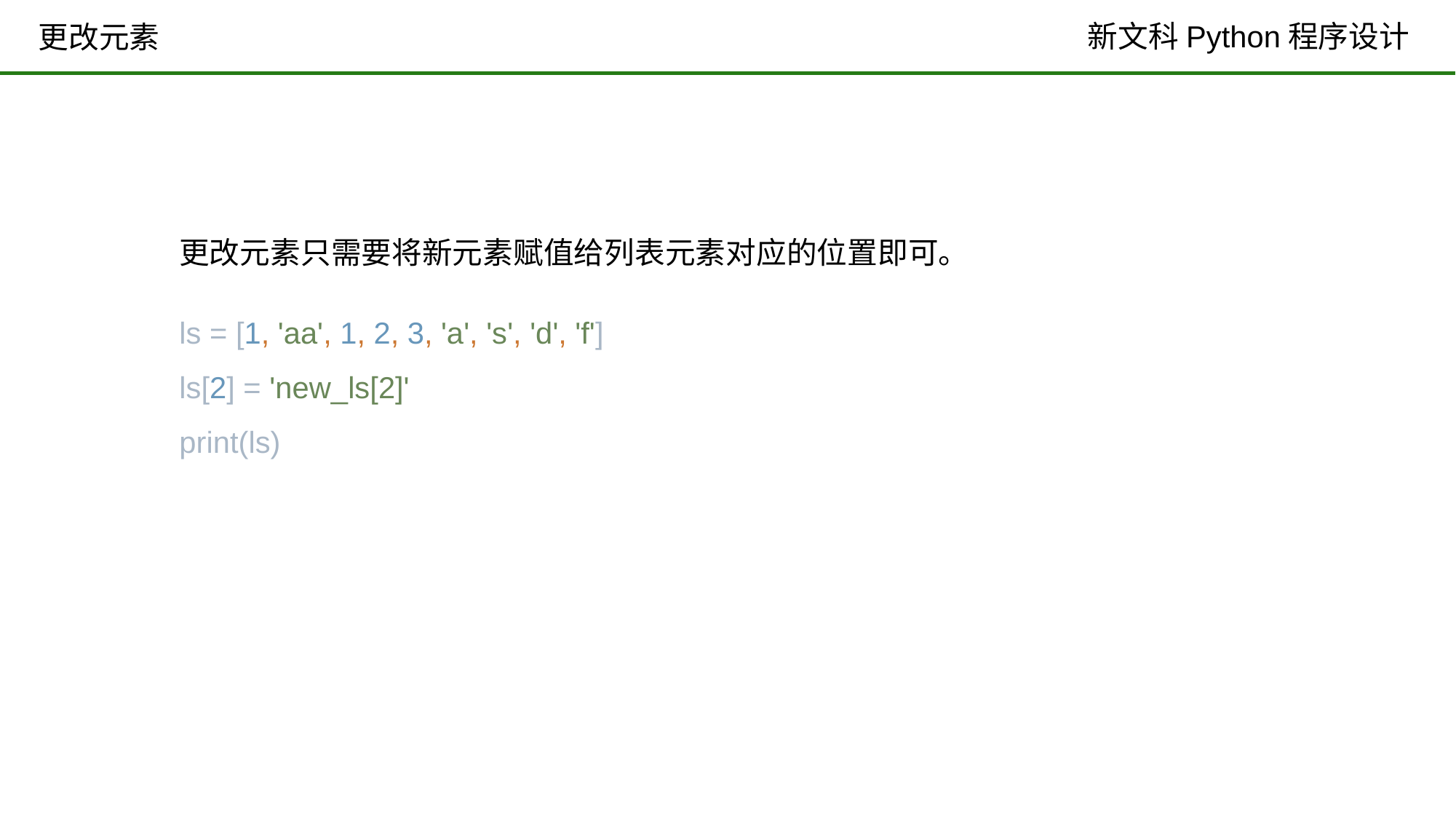

# 更改元素
更改元素只需要将新元素赋值给列表元素对应的位置即可。
ls = [1, 'aa', 1, 2, 3, 'a', 's', 'd', 'f']
ls[2] = 'new_ls[2]'
print(ls)